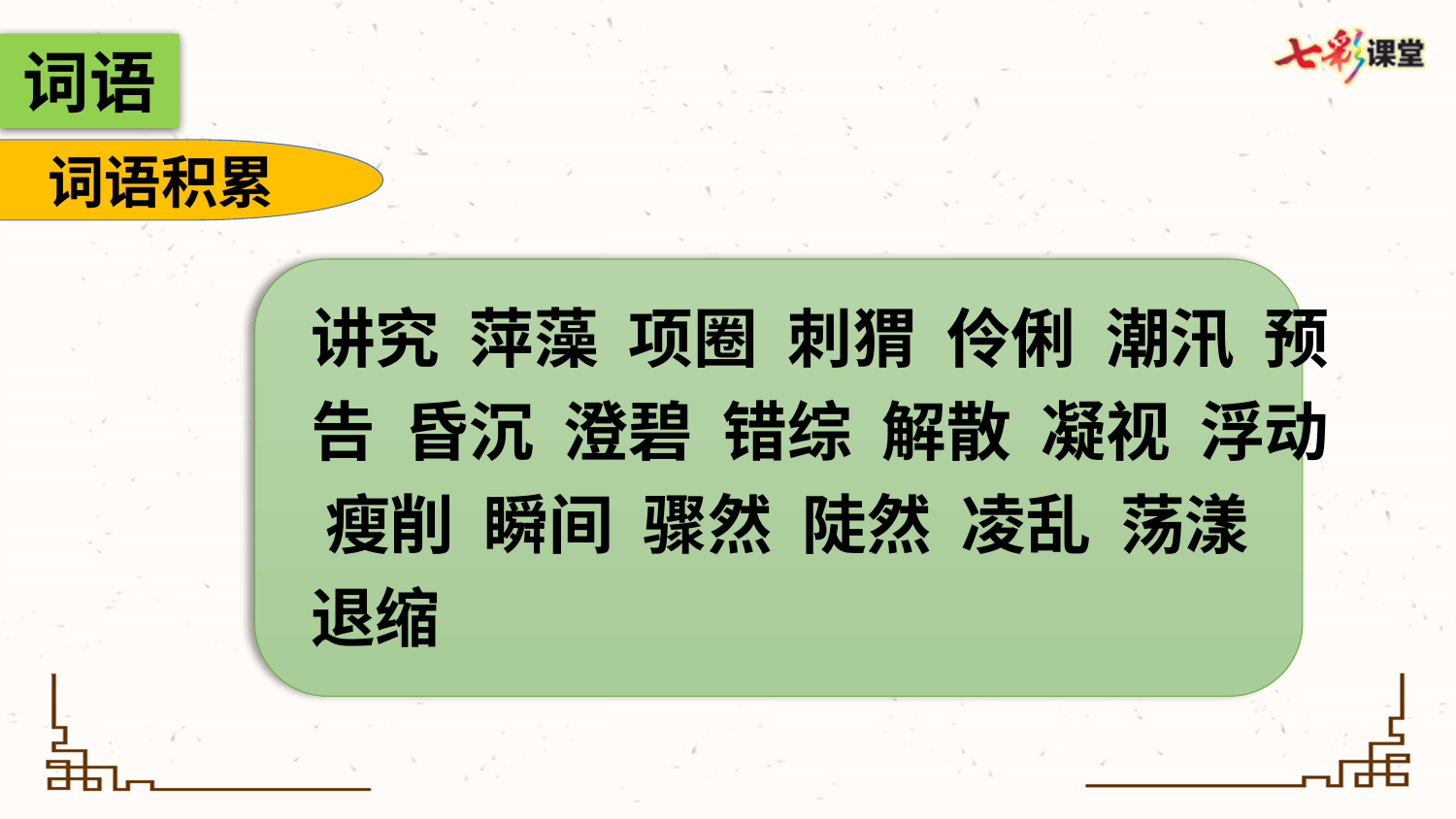

词语

词语积累

讲究  萍藻  项圈  刺猬  伶俐  潮汛  预告  昏沉  澄碧  错综  解散  凝视  浮动  瘦削  瞬间  骤然  陡然  凌乱  荡漾  退缩